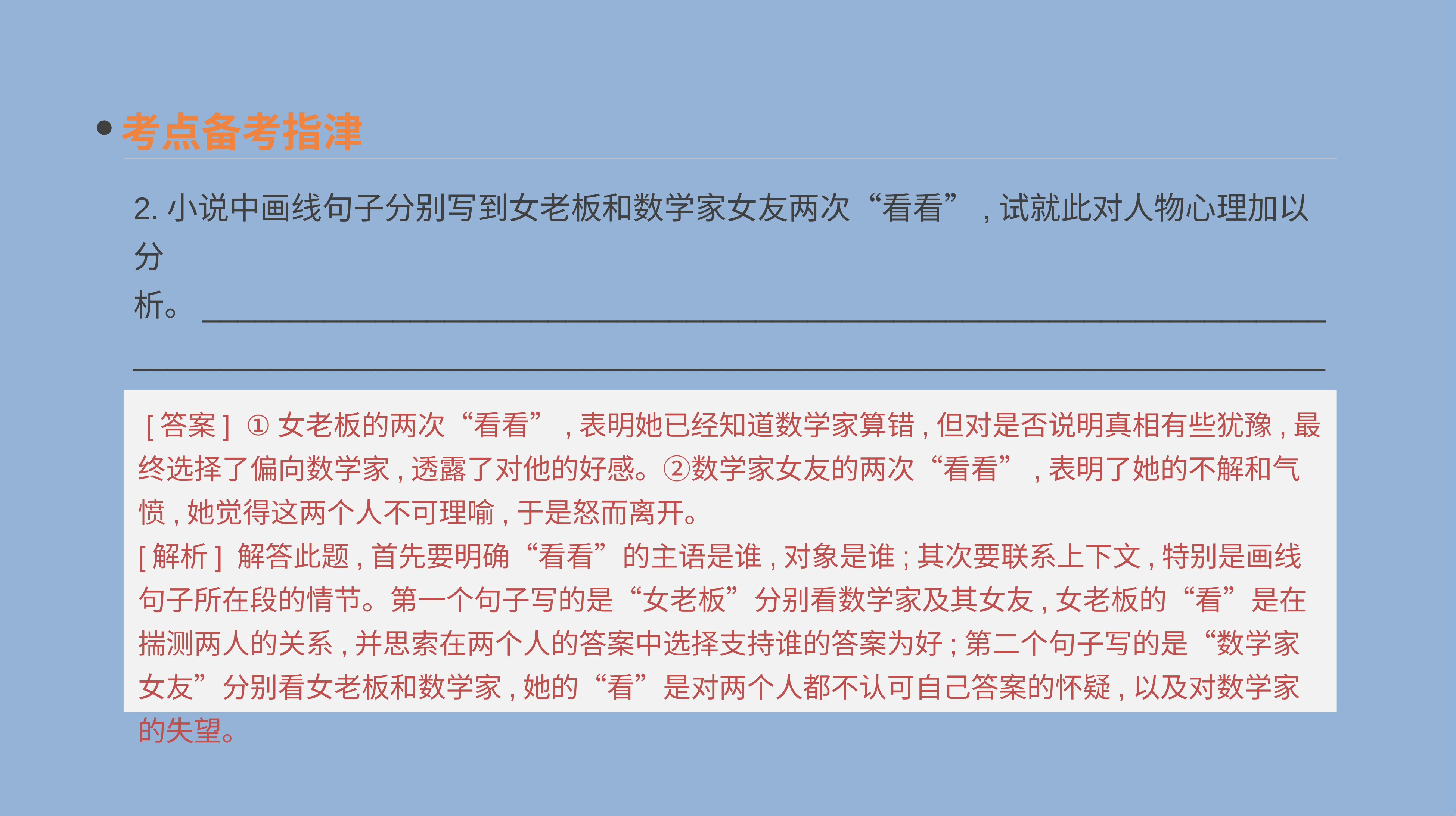

考点备考指津

2.小说中画线句子分别写到女老板和数学家女友两次“看看”,试就此对人物心理加以分析。__________________________________________________________________________________________________________________________________________________________________________

 [答案]  ①女老板的两次“看看”,表明她已经知道数学家算错,但对是否说明真相有些犹豫,最终选择了偏向数学家,透露了对他的好感。②数学家女友的两次“看看”,表明了她的不解和气愤,她觉得这两个人不可理喻,于是怒而离开。
[解析] 解答此题,首先要明确“看看”的主语是谁,对象是谁;其次要联系上下文,特别是画线句子所在段的情节。第一个句子写的是“女老板”分别看数学家及其女友,女老板的“看”是在揣测两人的关系,并思索在两个人的答案中选择支持谁的答案为好;第二个句子写的是“数学家女友”分别看女老板和数学家,她的“看”是对两个人都不认可自己答案的怀疑,以及对数学家的失望。